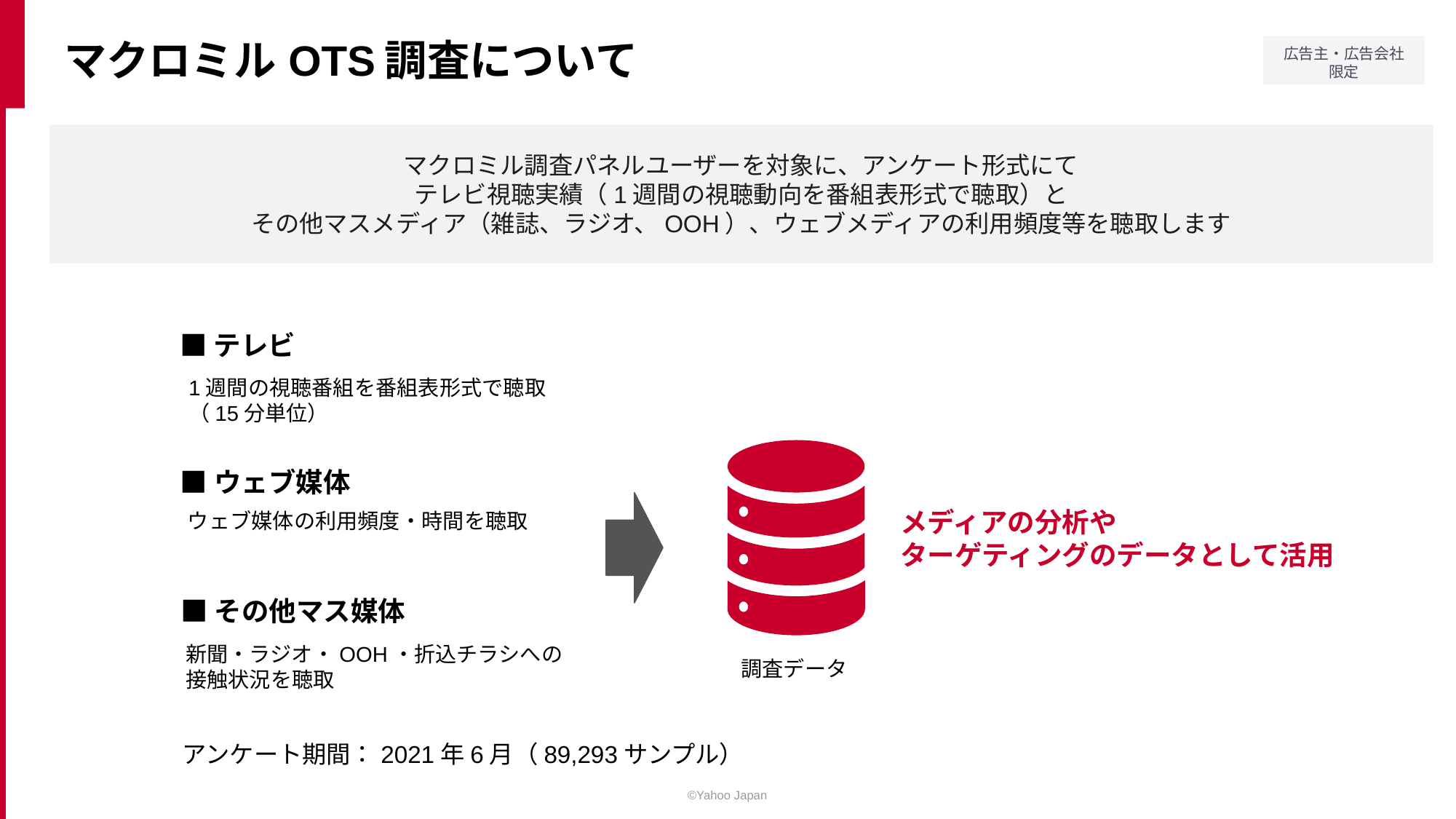

マクロミルOTS調査について
マクロミル調査パネルユーザーを対象に、アンケート形式にて
テレビ視聴実績（1週間の視聴動向を番組表形式で聴取）と
その他マスメディア（雑誌、ラジオ、OOH）、ウェブメディアの利用頻度等を聴取します
■テレビ
1週間の視聴番組を番組表形式で聴取
（15分単位）

■ウェブ媒体

メディアの分析や
ターゲティングのデータとして活用
ウェブ媒体の利用頻度・時間を聴取
■その他マス媒体
新聞・ラジオ・OOH・折込チラシへの
接触状況を聴取
調査データ
アンケート期間：2021年6月（89,293サンプル）